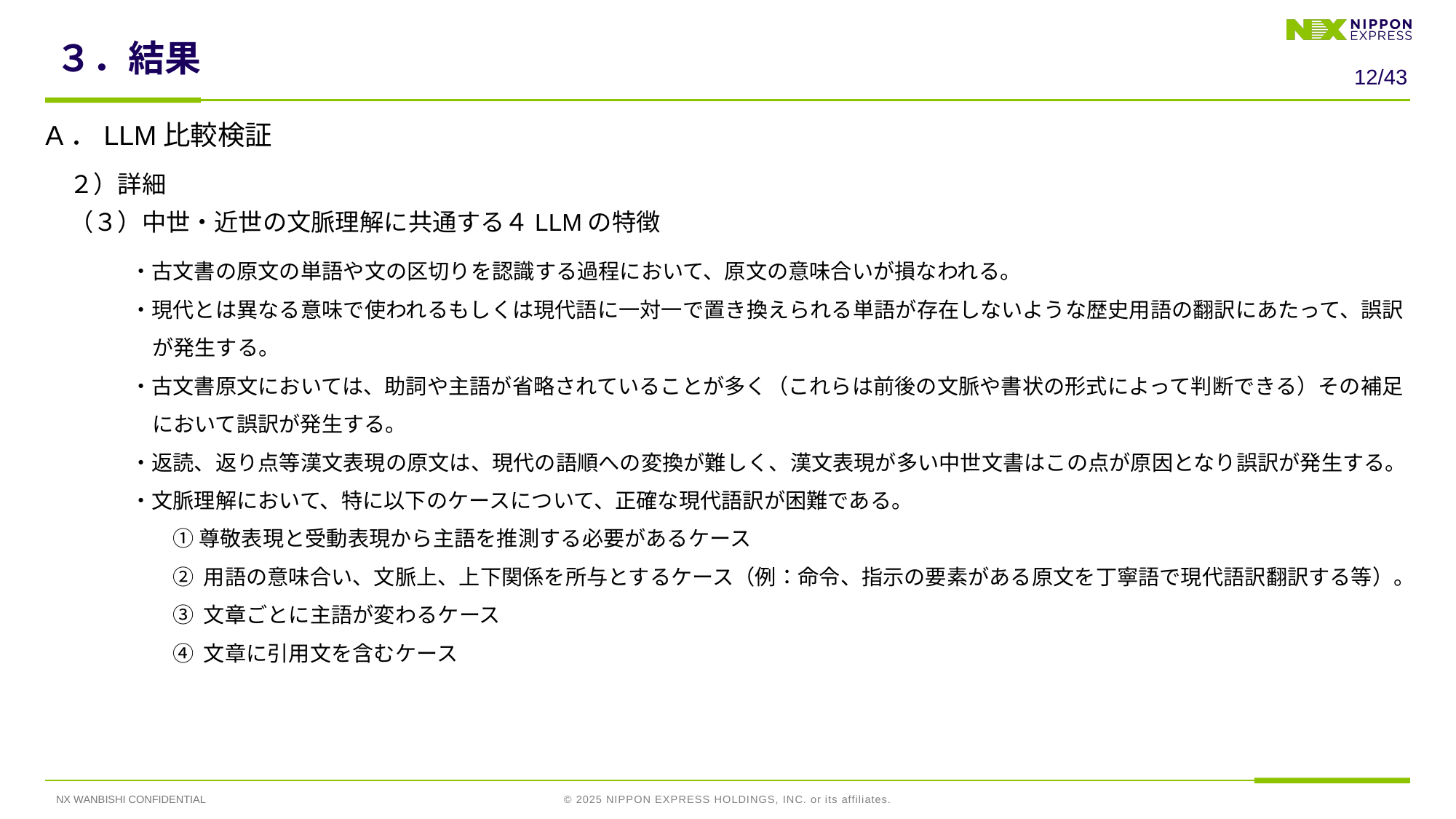

# ３．結果
12/43
A．LLM比較検証
　２）詳細
　（３）中世・近世の文脈理解に共通する４LLMの特徴
　　　　・古文書の原文の単語や文の区切りを認識する過程において、原文の意味合いが損なわれる。
　　　　・現代とは異なる意味で使われるもしくは現代語に一対一で置き換えられる単語が存在しないような歴史用語の翻訳にあたって、誤訳が発生する。
　　　　・古文書原文においては、助詞や主語が省略されていることが多く（これらは前後の文脈や書状の形式によって判断できる）その補足において誤訳が発生する。
　　　　・返読、返り点等漢文表現の原文は、現代の語順への変換が難しく、漢文表現が多い中世文書はこの点が原因となり誤訳が発生する。
　　　　・文脈理解において、特に以下のケースについて、正確な現代語訳が困難である。
　　　　　　① 尊敬表現と受動表現から主語を推測する必要があるケース
　　　　　　②  用語の意味合い、文脈上、上下関係を所与とするケース（例：命令、指示の要素がある原文を丁寧語で現代語訳翻訳する等）。
　　　　　　③  文章ごとに主語が変わるケース
　　　　　　④  文章に引用文を含むケース
NX WANBISHI CONFIDENTIAL